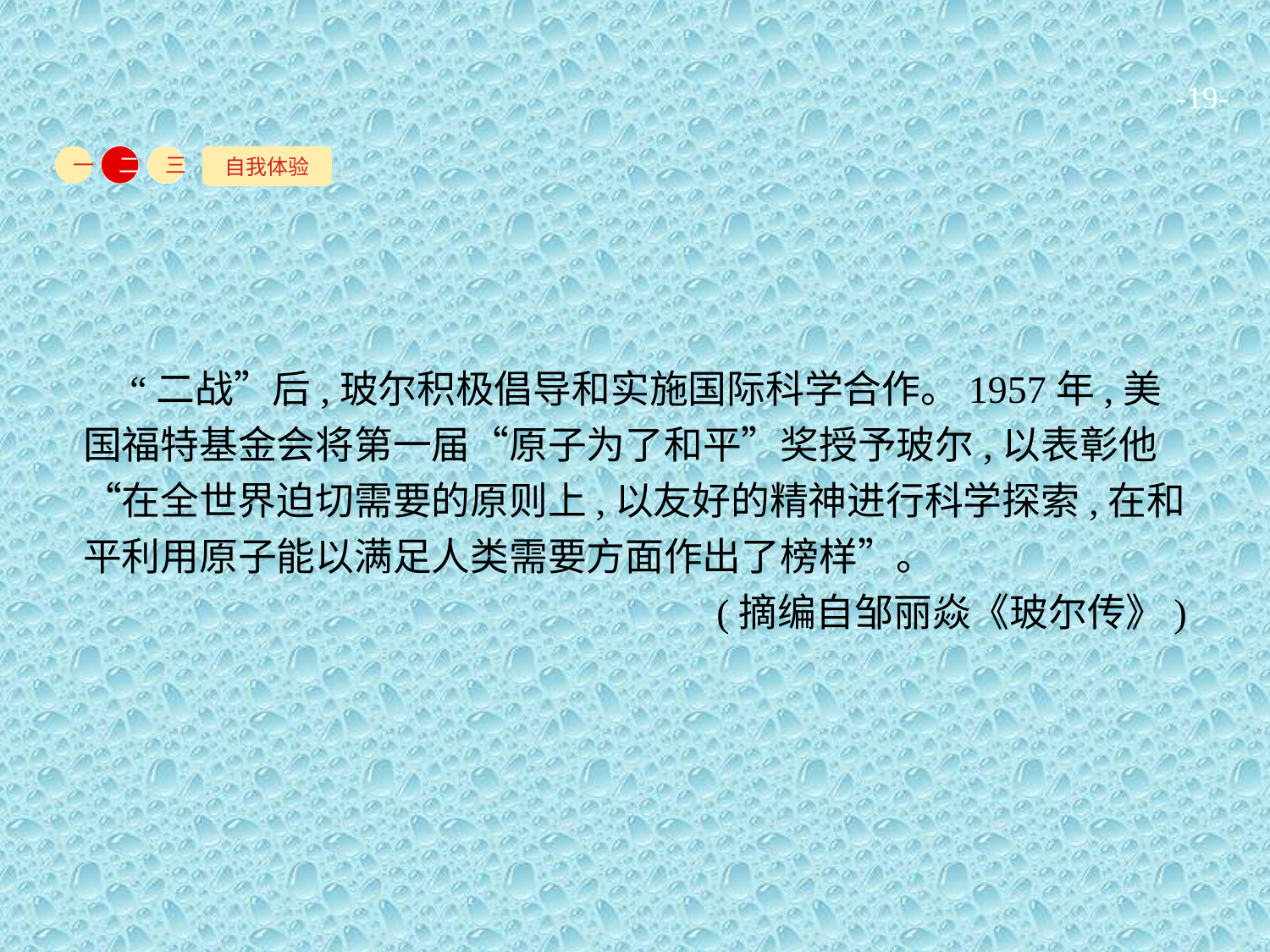

-19-
自我体验
一
二
三
 “二战”后,玻尔积极倡导和实施国际科学合作。1957年,美国福特基金会将第一届“原子为了和平”奖授予玻尔,以表彰他“在全世界迫切需要的原则上,以友好的精神进行科学探索,在和平利用原子能以满足人类需要方面作出了榜样”。
(摘编自邹丽焱《玻尔传》)